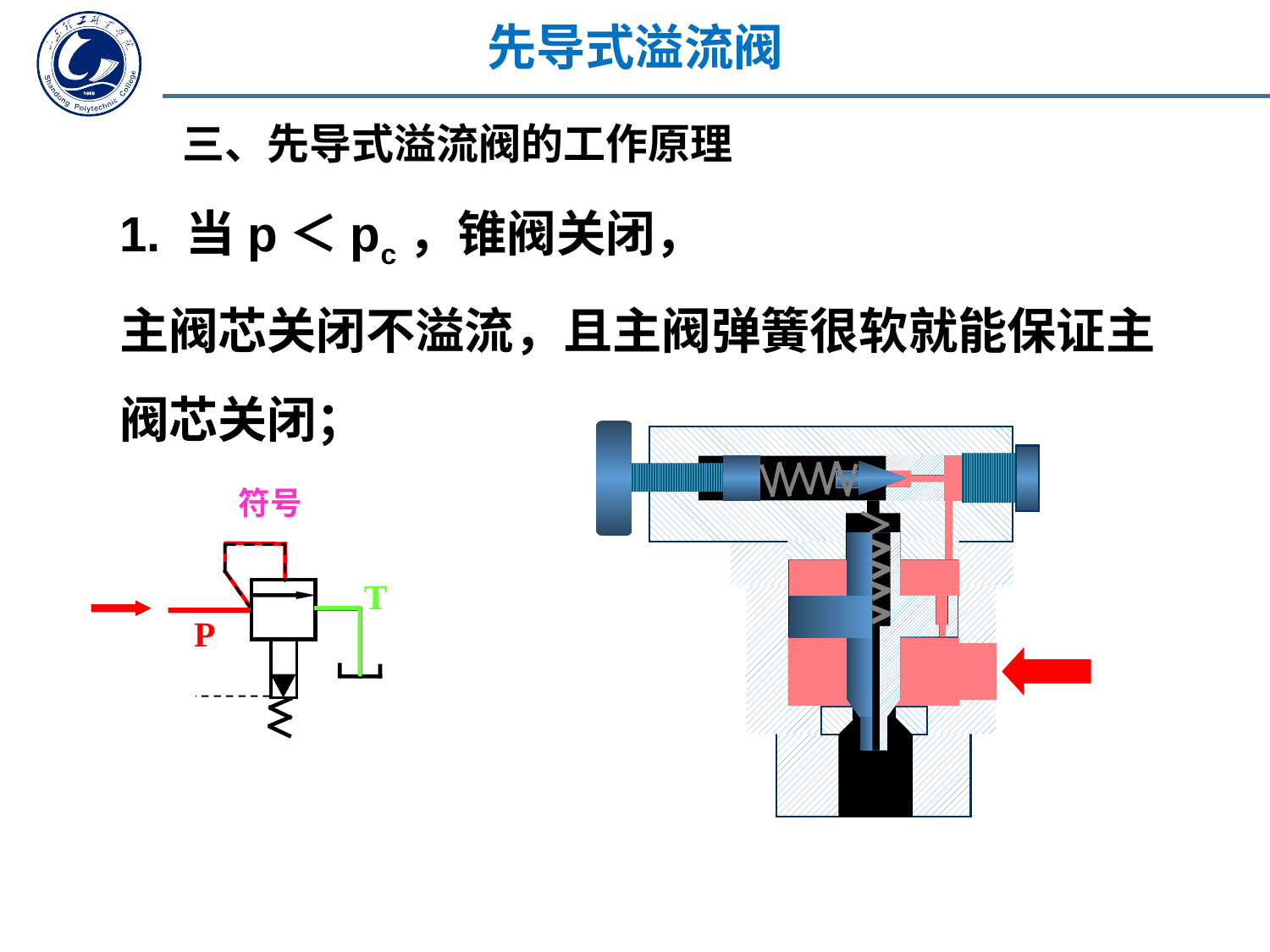

先导式溢流阀
三、先导式溢流阀的工作原理
1. 当p＜pc，锥阀关闭，
主阀芯关闭不溢流，且主阀弹簧很软就能保证主阀芯关闭；

符号

T

P